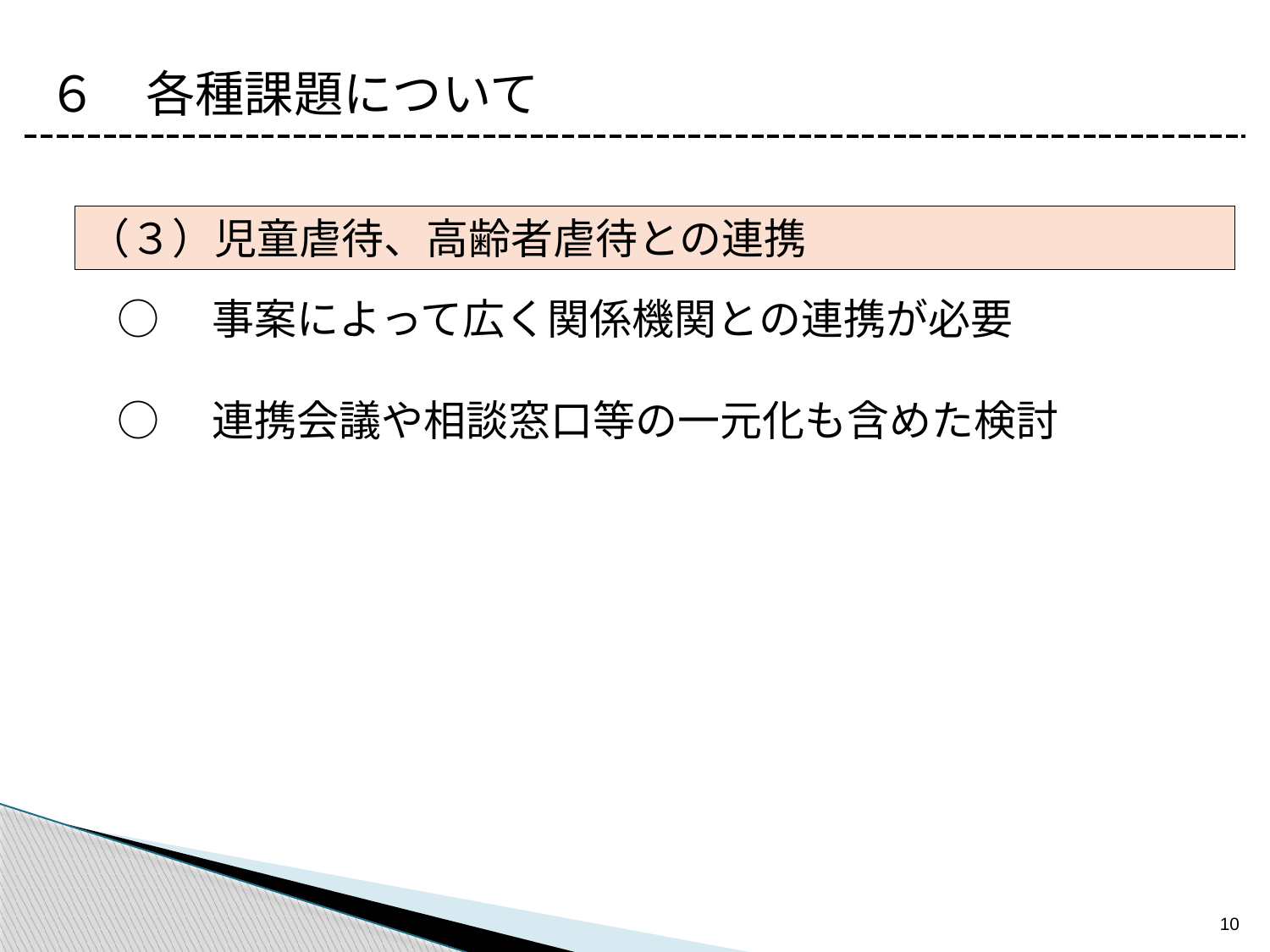

６　各種課題について
（３）児童虐待、高齢者虐待との連携
○　事案によって広く関係機関との連携が必要

○　連携会議や相談窓口等の一元化も含めた検討
10